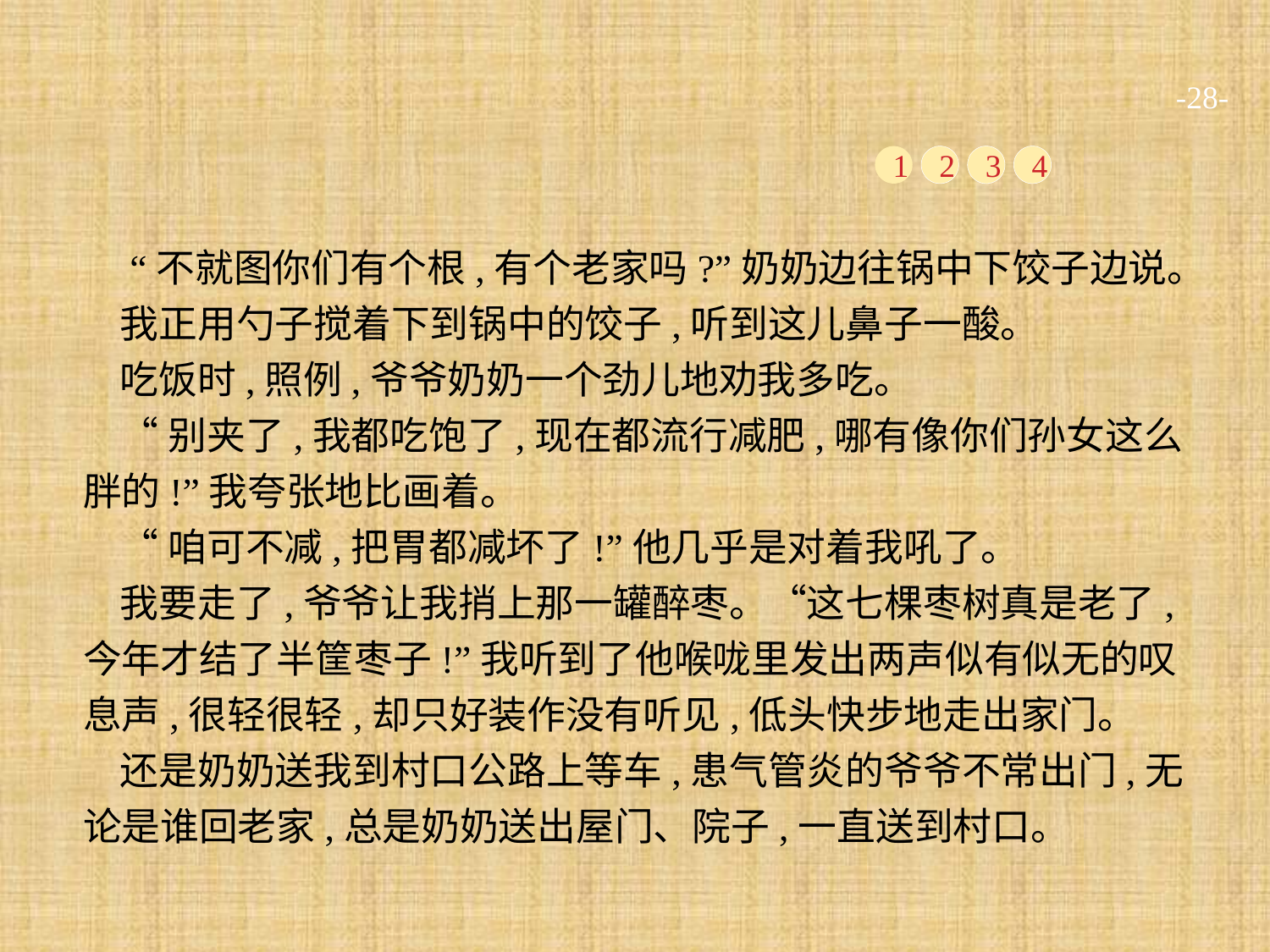

-28-
1
2
3
4
 “不就图你们有个根,有个老家吗?”奶奶边往锅中下饺子边说。
我正用勺子搅着下到锅中的饺子,听到这儿鼻子一酸。
吃饭时,照例,爷爷奶奶一个劲儿地劝我多吃。
“别夹了,我都吃饱了,现在都流行减肥,哪有像你们孙女这么胖的!”我夸张地比画着。
“咱可不减,把胃都减坏了!”他几乎是对着我吼了。
我要走了,爷爷让我捎上那一罐醉枣。“这七棵枣树真是老了,今年才结了半筐枣子!”我听到了他喉咙里发出两声似有似无的叹息声,很轻很轻,却只好装作没有听见,低头快步地走出家门。
还是奶奶送我到村口公路上等车,患气管炎的爷爷不常出门,无论是谁回老家,总是奶奶送出屋门、院子,一直送到村口。